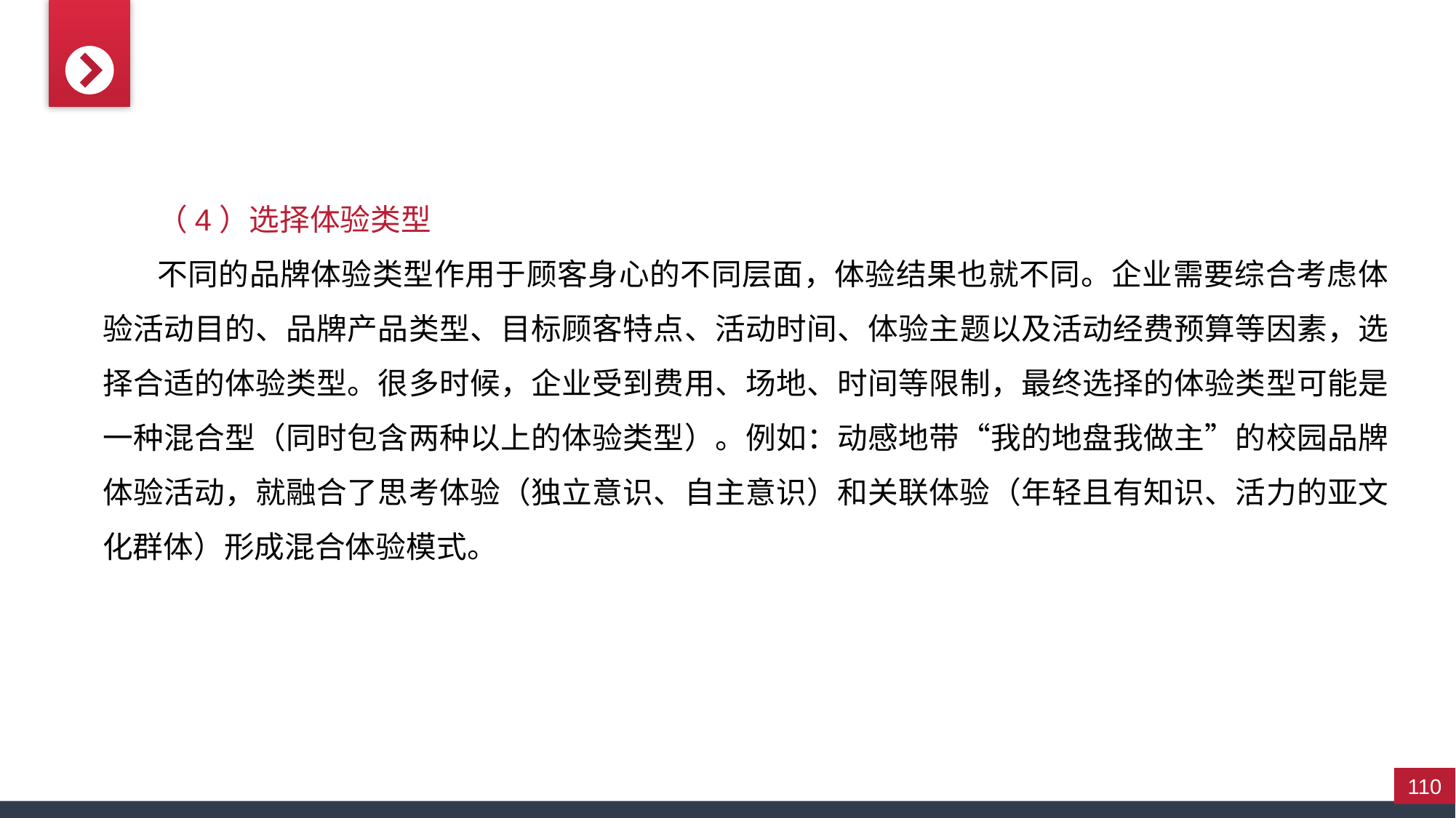

（4）选择体验类型
不同的品牌体验类型作用于顾客身心的不同层面，体验结果也就不同。企业需要综合考虑体验活动目的、品牌产品类型、目标顾客特点、活动时间、体验主题以及活动经费预算等因素，选择合适的体验类型。很多时候，企业受到费用、场地、时间等限制，最终选择的体验类型可能是一种混合型（同时包含两种以上的体验类型）。例如：动感地带“我的地盘我做主”的校园品牌体验活动，就融合了思考体验（独立意识、自主意识）和关联体验（年轻且有知识、活力的亚文化群体）形成混合体验模式。